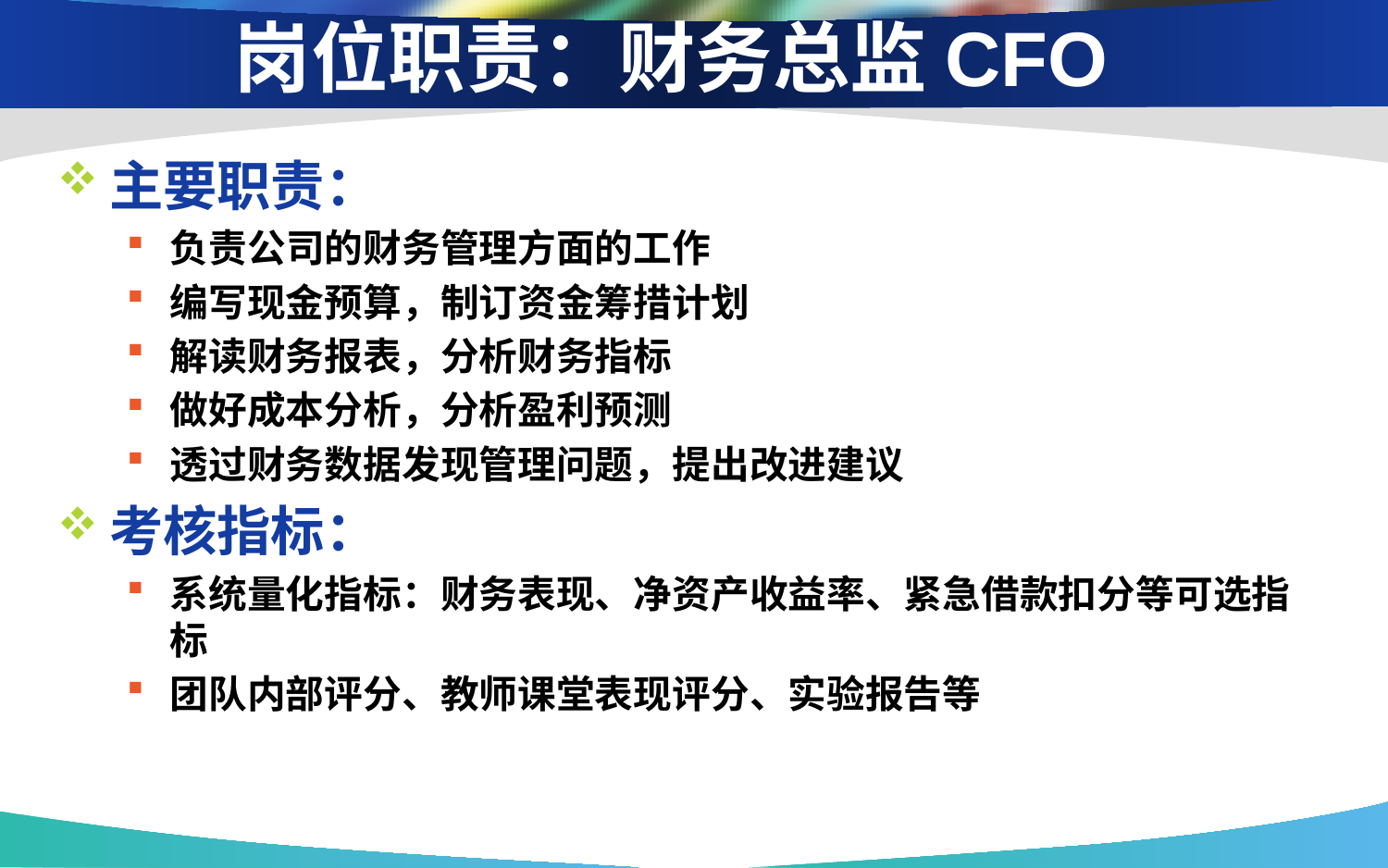

# 岗位职责：财务总监CFO
主要职责：
负责公司的财务管理方面的工作
编写现金预算，制订资金筹措计划
解读财务报表，分析财务指标
做好成本分析，分析盈利预测
透过财务数据发现管理问题，提出改进建议
考核指标：
系统量化指标：财务表现、净资产收益率、紧急借款扣分等可选指标
团队内部评分、教师课堂表现评分、实验报告等